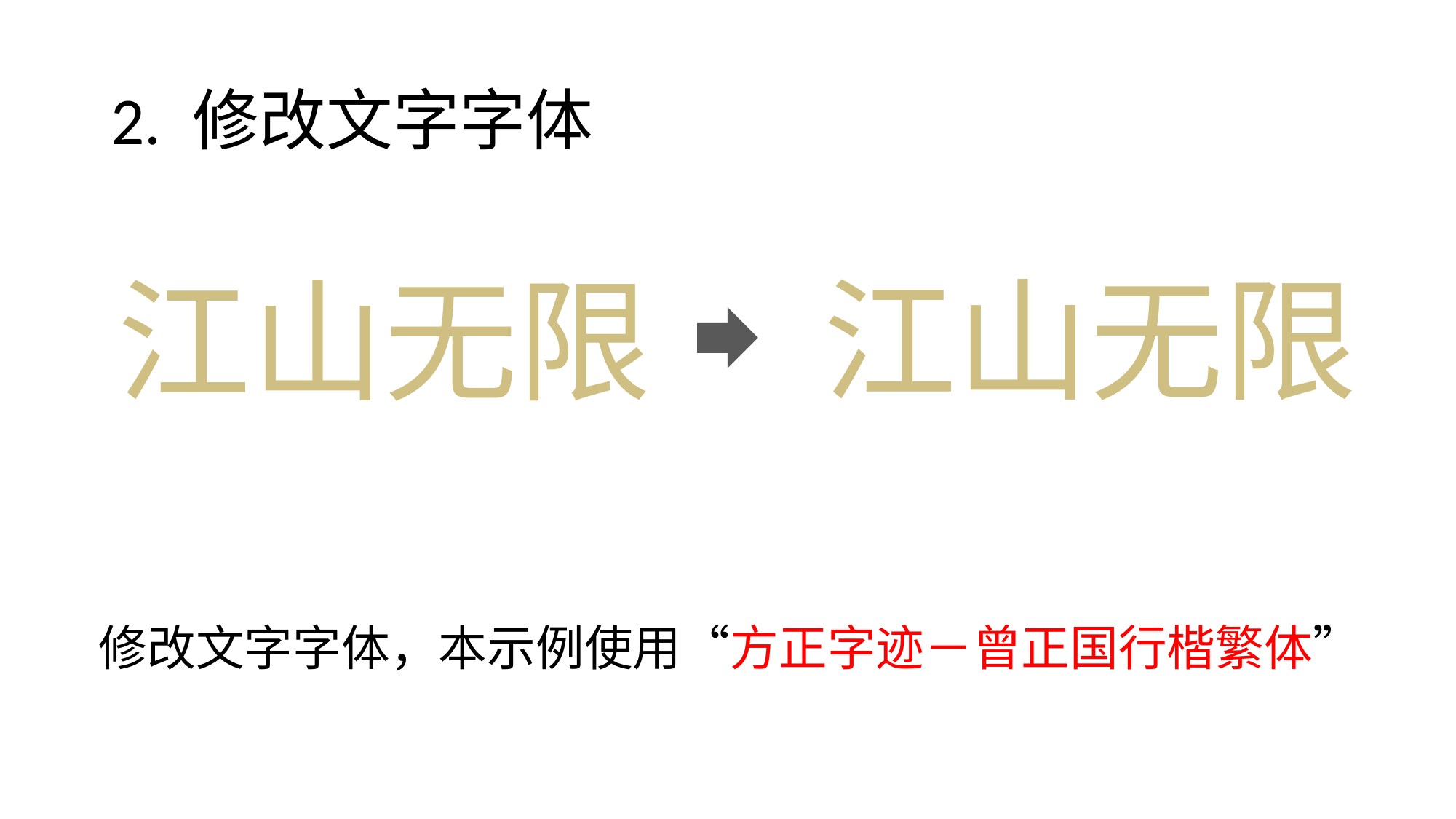

# 2. 修改文字字体
江山无限
江山无限

修改文字字体，本示例使用“方正字迹－曾正国行楷繁体”